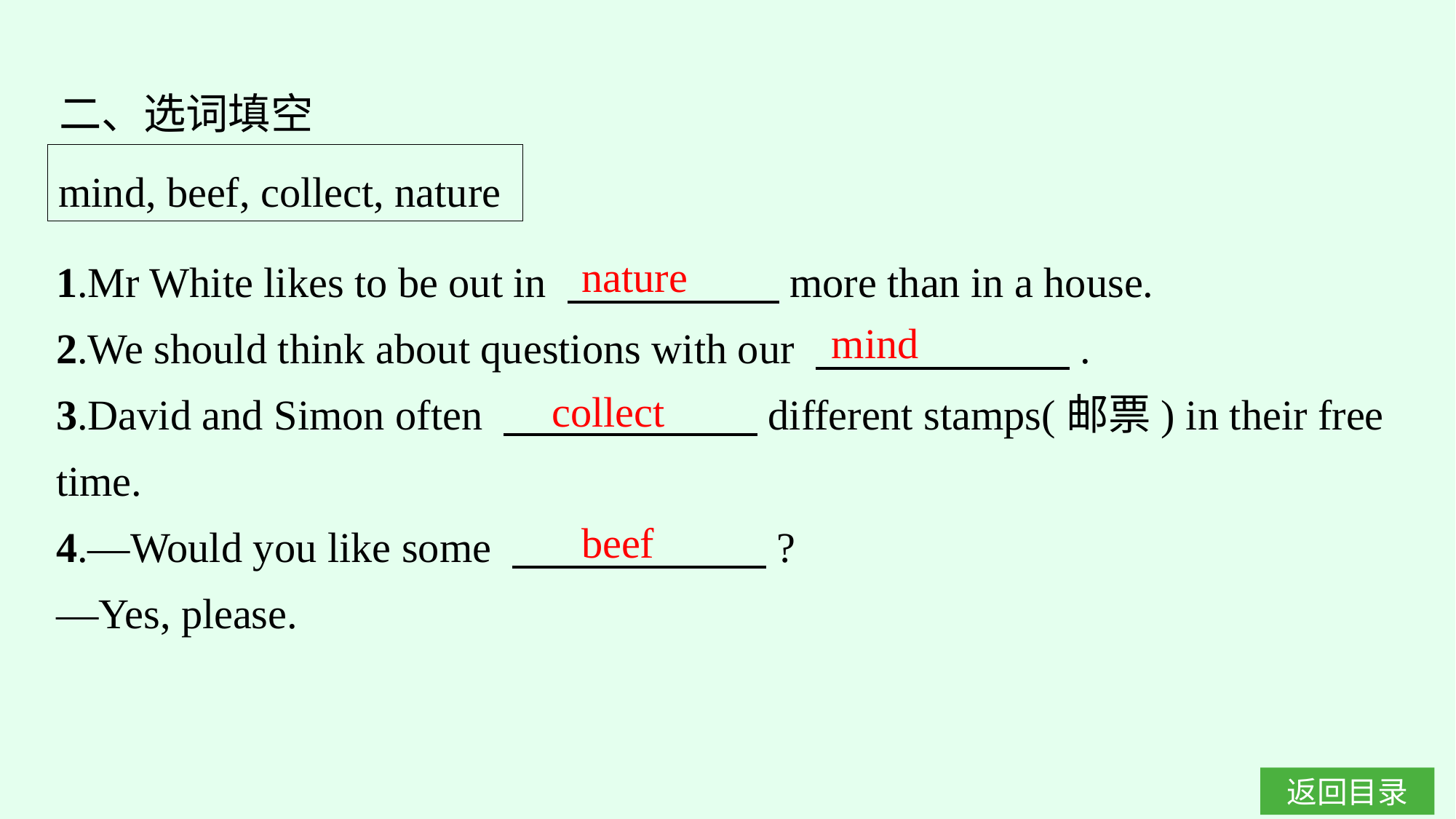

二、选词填空
mind, beef, collect, nature
1.Mr White likes to be out in 　　　　　more than in a house.
2.We should think about questions with our 　　　　　　.
3.David and Simon often 　　　　　　different stamps(邮票) in their free time.
4.—Would you like some 　　　　　　?
—Yes, please.
nature
mind
collect
beef